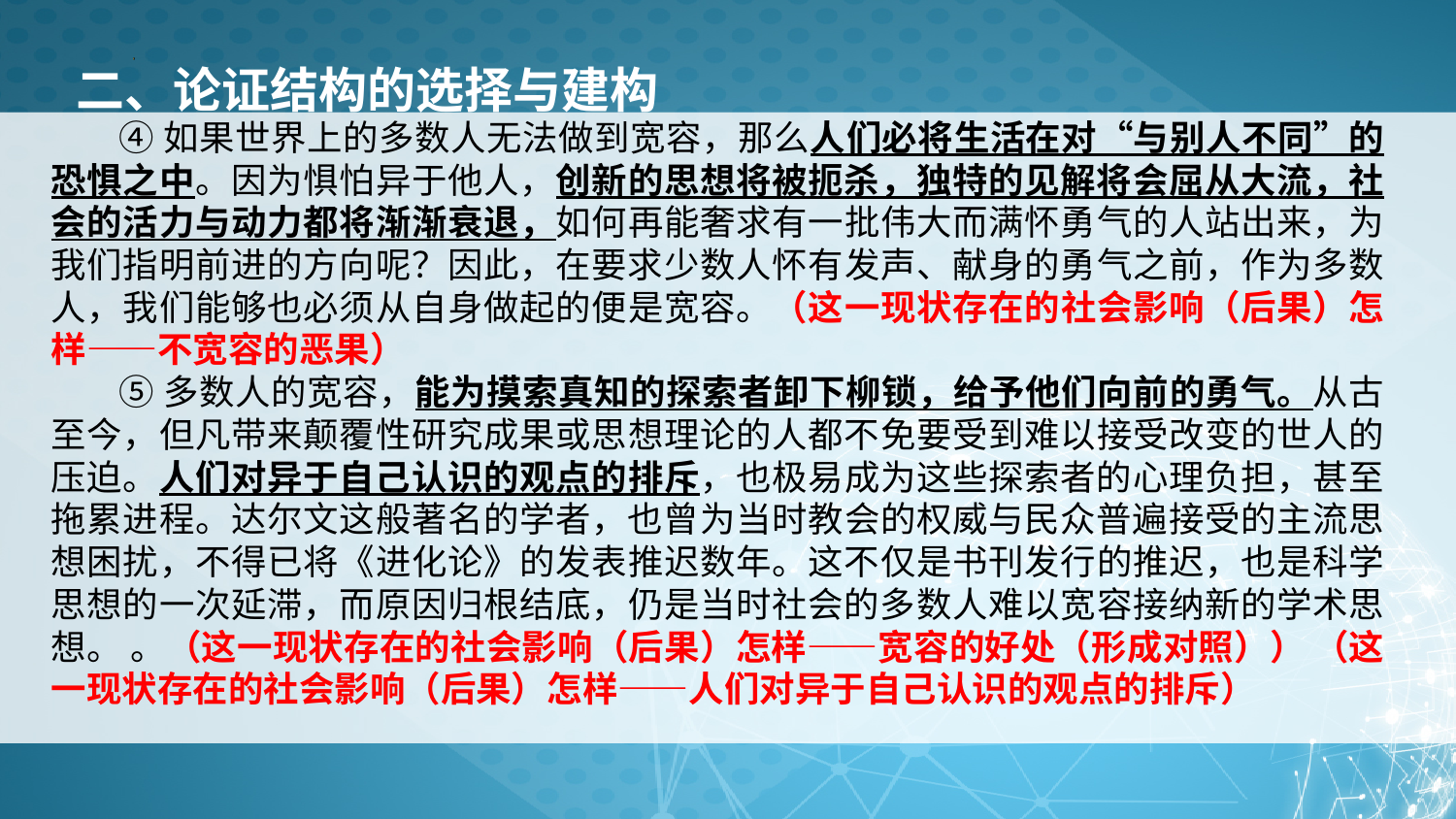

二、论证结构的选择与建构
④如果世界上的多数人无法做到宽容，那么人们必将生活在对“与别人不同”的恐惧之中。因为惧怕异于他人，创新的思想将被扼杀，独特的见解将会屈从大流，社会的活力与动力都将渐渐衰退，如何再能奢求有一批伟大而满怀勇气的人站出来，为我们指明前进的方向呢？因此，在要求少数人怀有发声、献身的勇气之前，作为多数人，我们能够也必须从自身做起的便是宽容。（这一现状存在的社会影响（后果）怎样——不宽容的恶果）
⑤多数人的宽容，能为摸索真知的探索者卸下柳锁，给予他们向前的勇气。从古至今，但凡带来颠覆性研究成果或思想理论的人都不免要受到难以接受改变的世人的压迫。人们对异于自己认识的观点的排斥，也极易成为这些探索者的心理负担，甚至拖累进程。达尔文这般著名的学者，也曾为当时教会的权威与民众普遍接受的主流思想困扰，不得已将《进化论》的发表推迟数年。这不仅是书刊发行的推迟，也是科学思想的一次延滞，而原因归根结底，仍是当时社会的多数人难以宽容接纳新的学术思想。 。（这一现状存在的社会影响（后果）怎样——宽容的好处（形成对照）） （这一现状存在的社会影响（后果）怎样——人们对异于自己认识的观点的排斥）